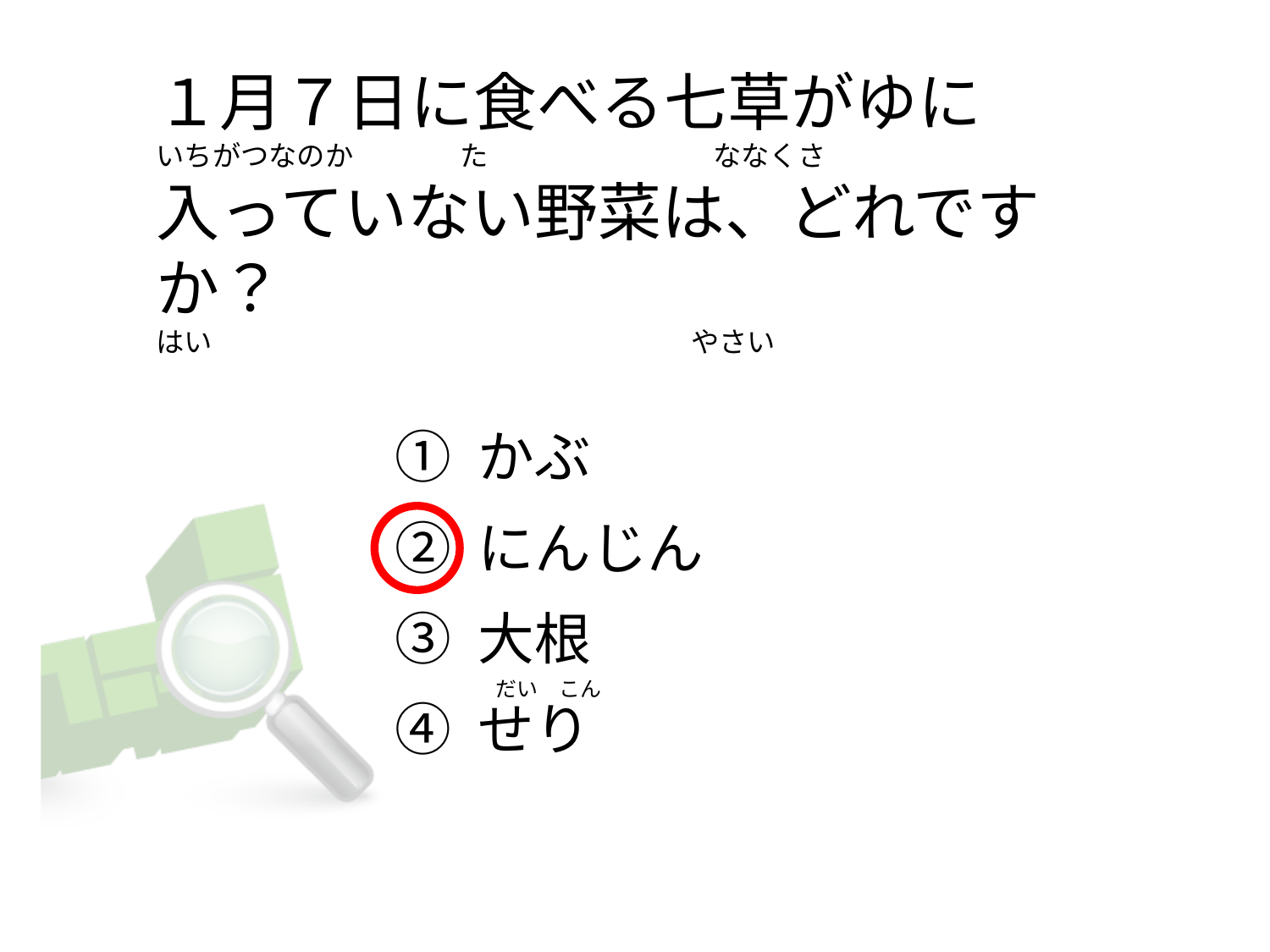

# １月７日に食べる七草がゆに いちがつなのか　　        た　　　　　　　　ななくさ 入っていない野菜は、どれですか？ はい　　　　　　　　　　　　　　　　　やさい
① かぶ
② にんじん
③ 大根
④ せり

　　だい　こん